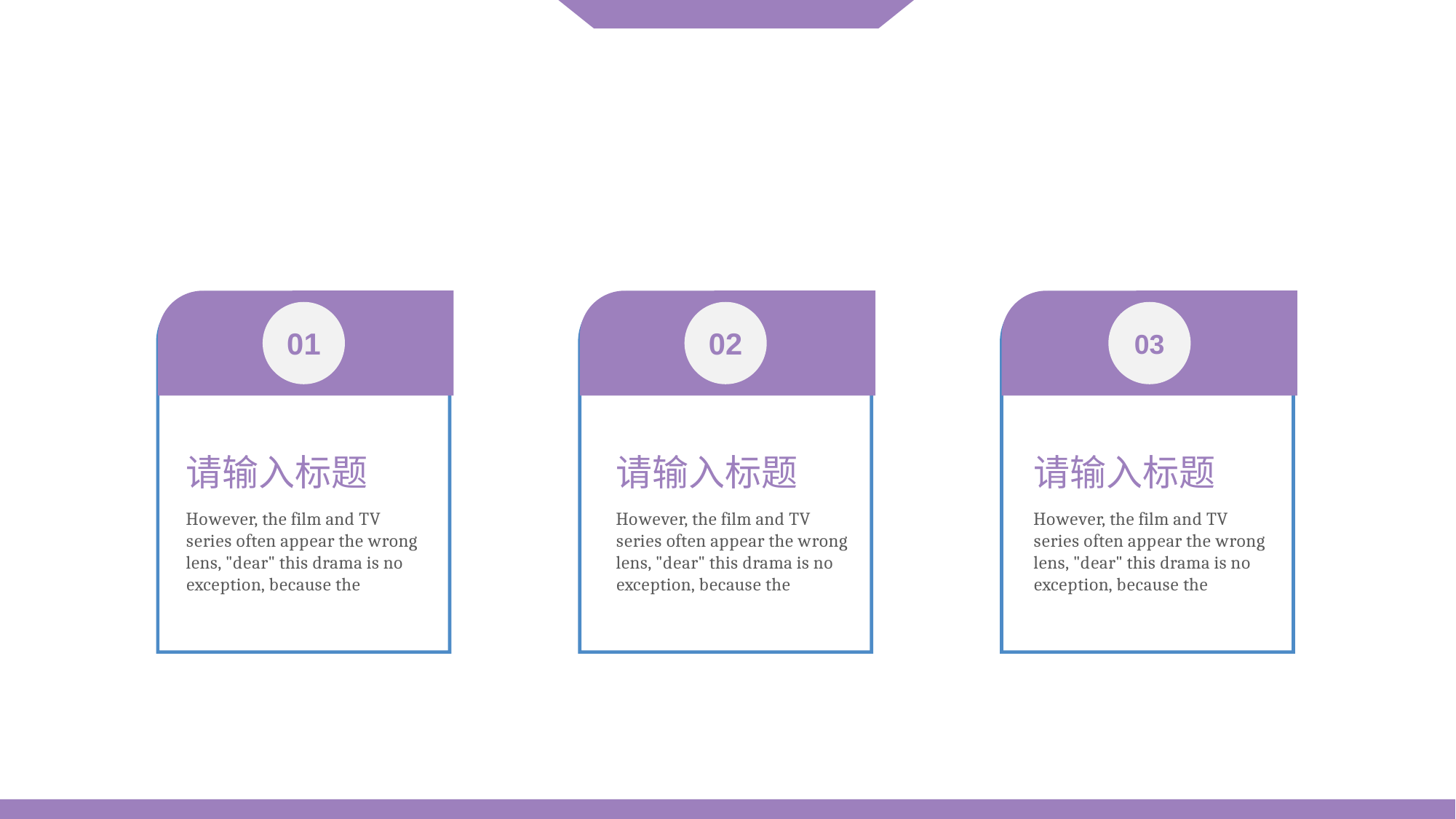

01
02
03
请输入标题
请输入标题
请输入标题
However, the film and TV series often appear the wrong lens, "dear" this drama is no exception, because the
However, the film and TV series often appear the wrong lens, "dear" this drama is no exception, because the
However, the film and TV series often appear the wrong lens, "dear" this drama is no exception, because the